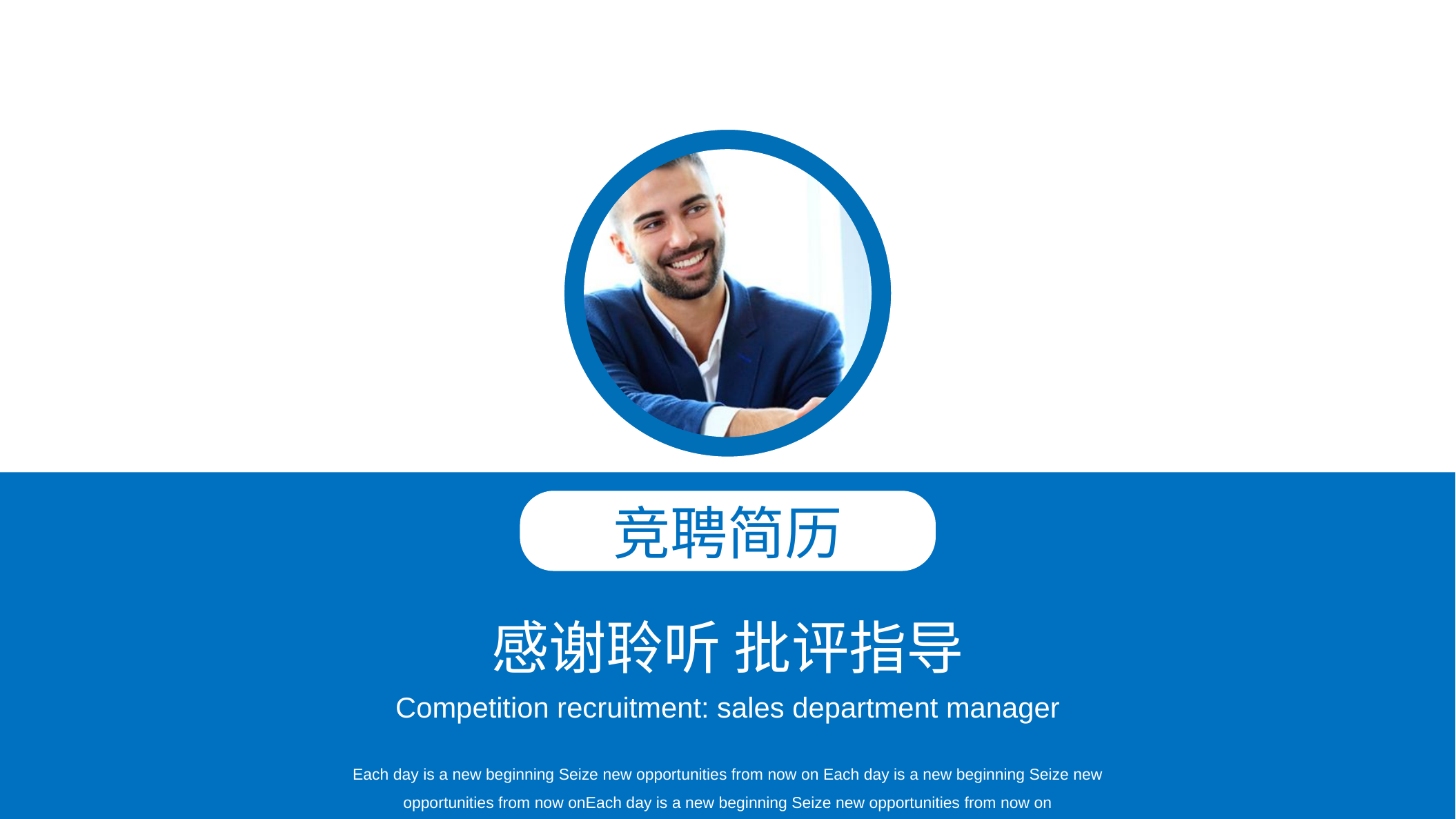

竞聘简历
感谢聆听 批评指导
Competition recruitment: sales department manager
Each day is a new beginning Seize new opportunities from now on Each day is a new beginning Seize new opportunities from now onEach day is a new beginning Seize new opportunities from now on